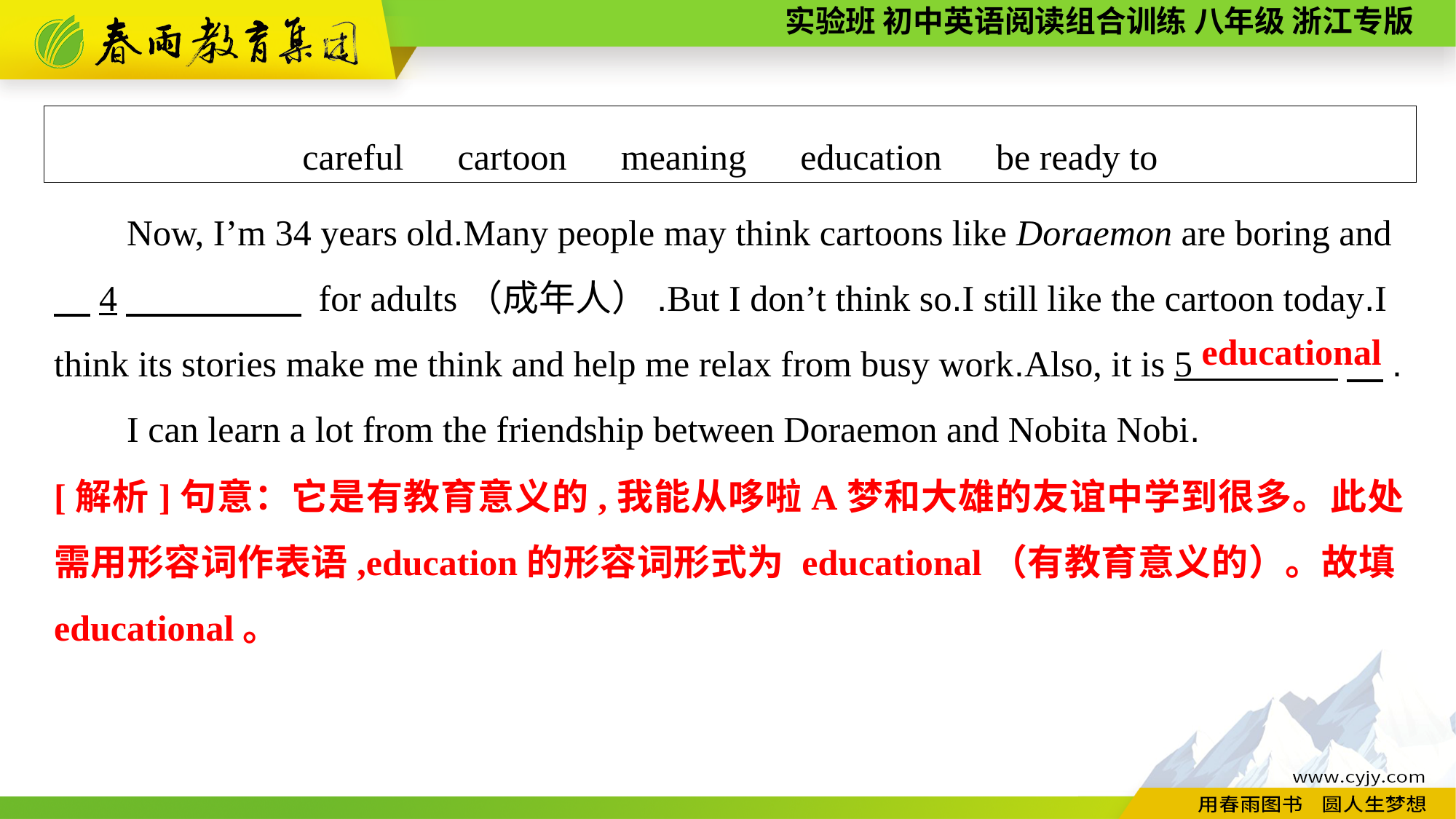

careful　cartoon　meaning　education　be ready to
Now, I’m 34 years old.Many people may think cartoons like Doraemon are boring and 　4　                  for adults（成年人）.But I don’t think so.I still like the cartoon today.I think its stories make me think and help me relax from busy work.Also, it is 5                　.
I can learn a lot from the friendship between Doraemon and Nobita Nobi.
educational
[解析]句意：它是有教育意义的,我能从哆啦A梦和大雄的友谊中学到很多。此处需用形容词作表语,education的形容词形式为 educational（有教育意义的）。故填educational。